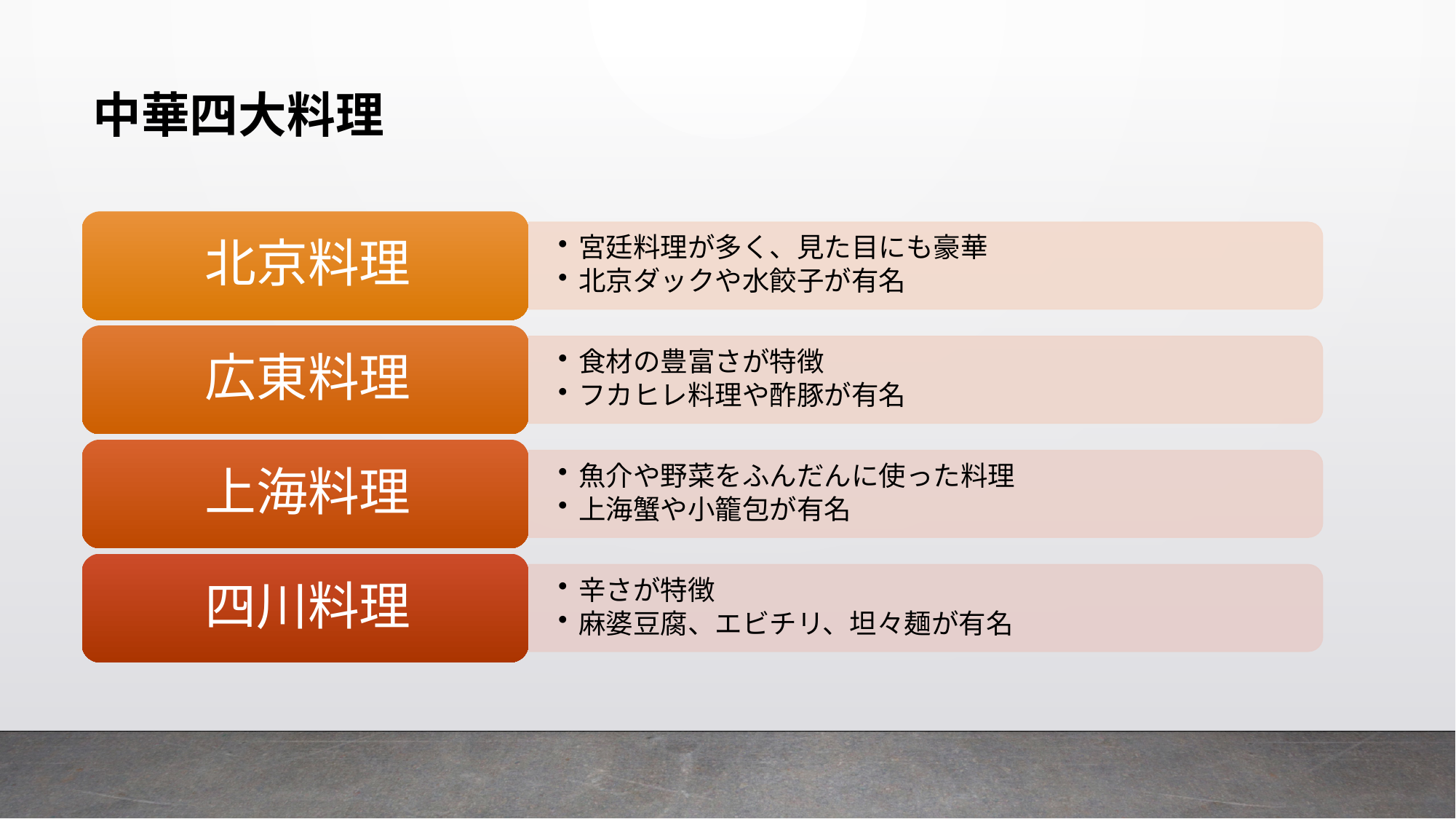

# 中華四大料理
宮廷料理が多く、見た目にも豪華
北京ダックや水餃子が有名
北京料理
食材の豊富さが特徴
フカヒレ料理や酢豚が有名
広東料理
魚介や野菜をふんだんに使った料理
上海蟹や小籠包が有名
上海料理
辛さが特徴
麻婆豆腐、エビチリ、坦々麺が有名
四川料理